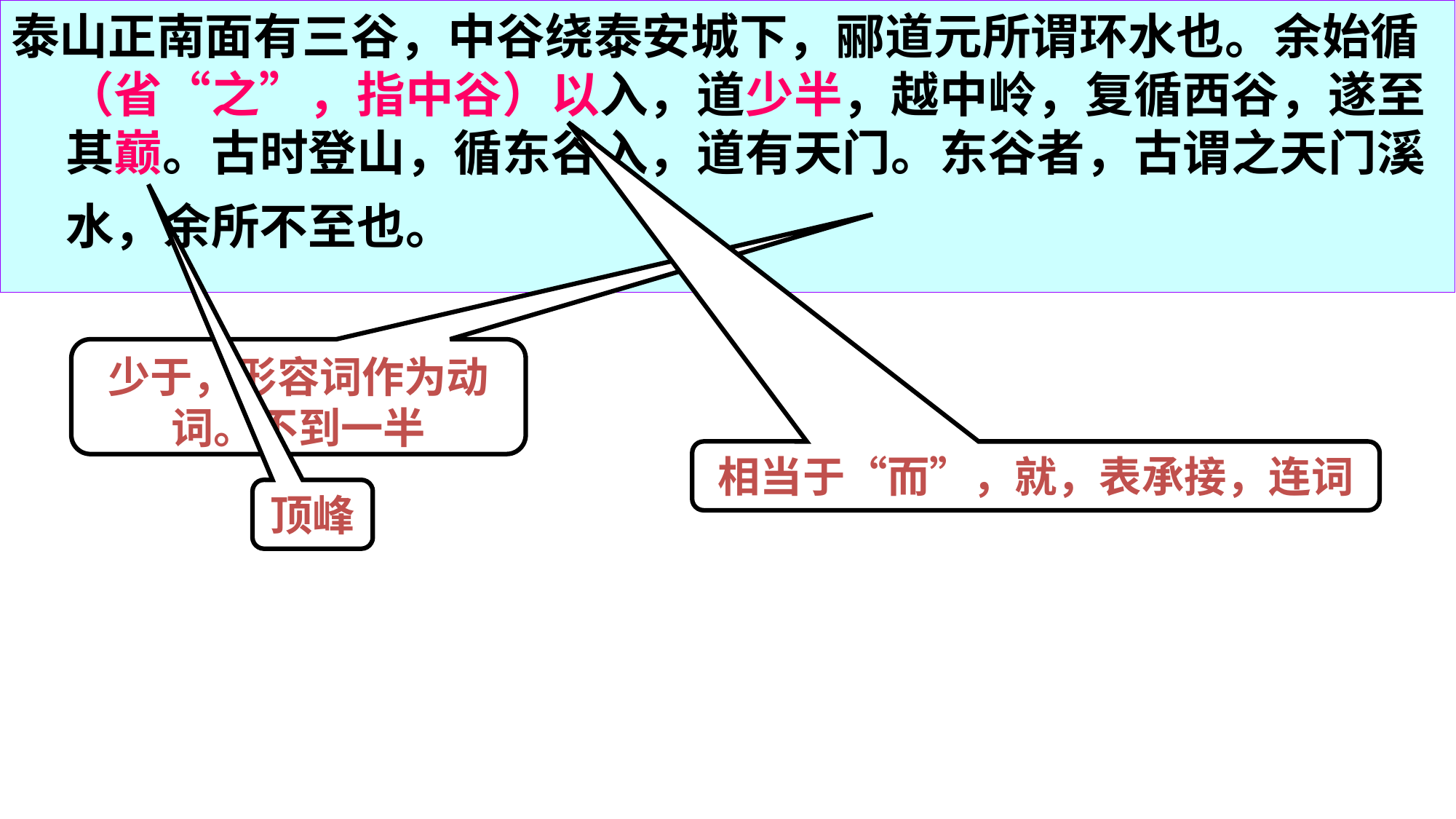

泰山正南面有三谷，中谷绕泰安城下，郦道元所谓环水也。余始循（省“之”，指中谷）以入，道少半，越中岭，复循西谷，遂至其巅。古时登山，循东谷入，道有天门。东谷者，古谓之天门溪水，余所不至也。
少于，形容词作为动词。不到一半
相当于“而”，就，表承接，连词
顶峰